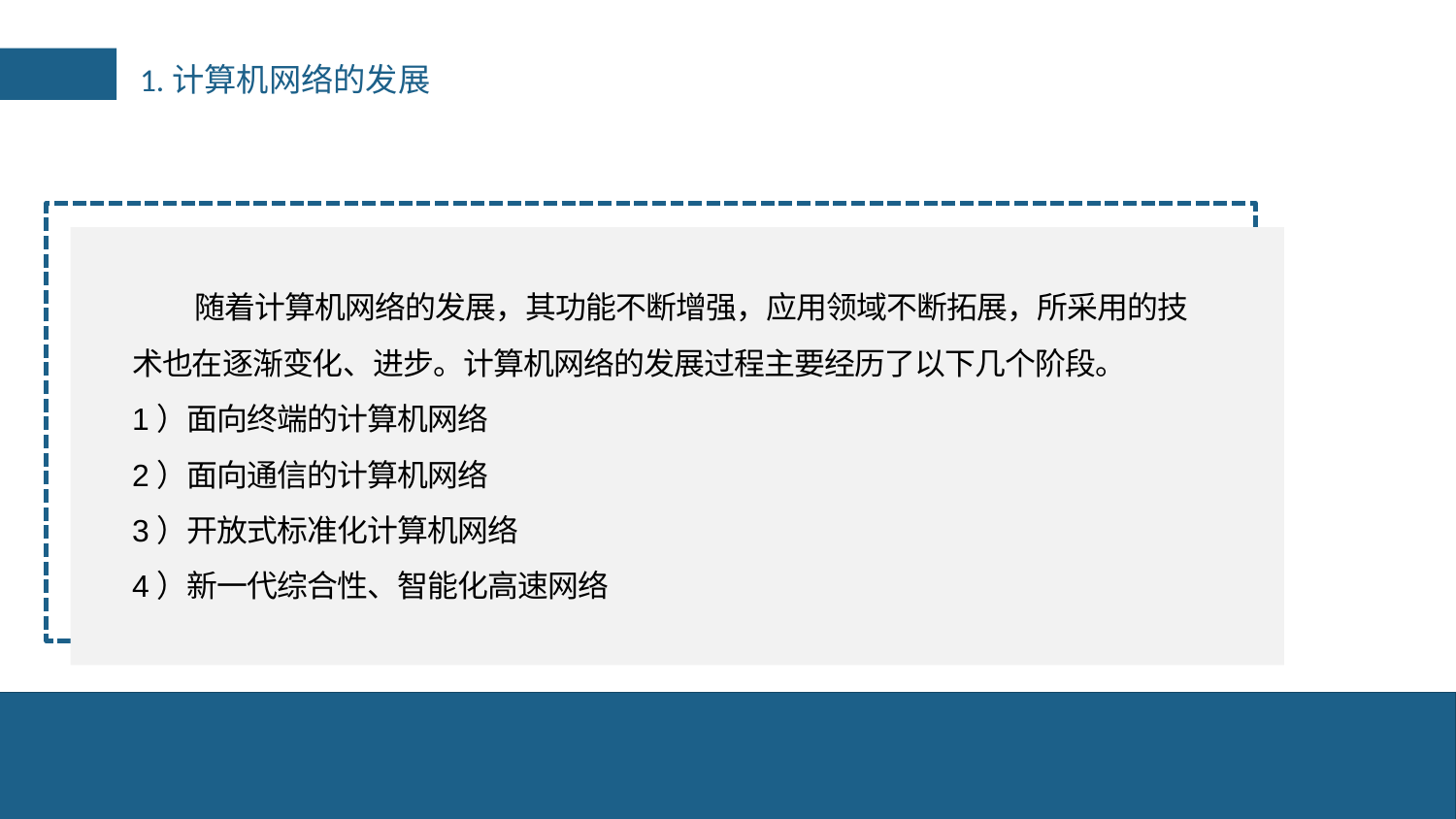

1.计算机网络的发展

         随着计算机网络的发展，其功能不断增强，应用领域不断拓展，所采用的技术也在逐渐变化、进步。计算机网络的发展过程主要经历了以下几个阶段。
1）面向终端的计算机网络
2）面向通信的计算机网络
3）开放式标准化计算机网络
4）新一代综合性、智能化高速网络